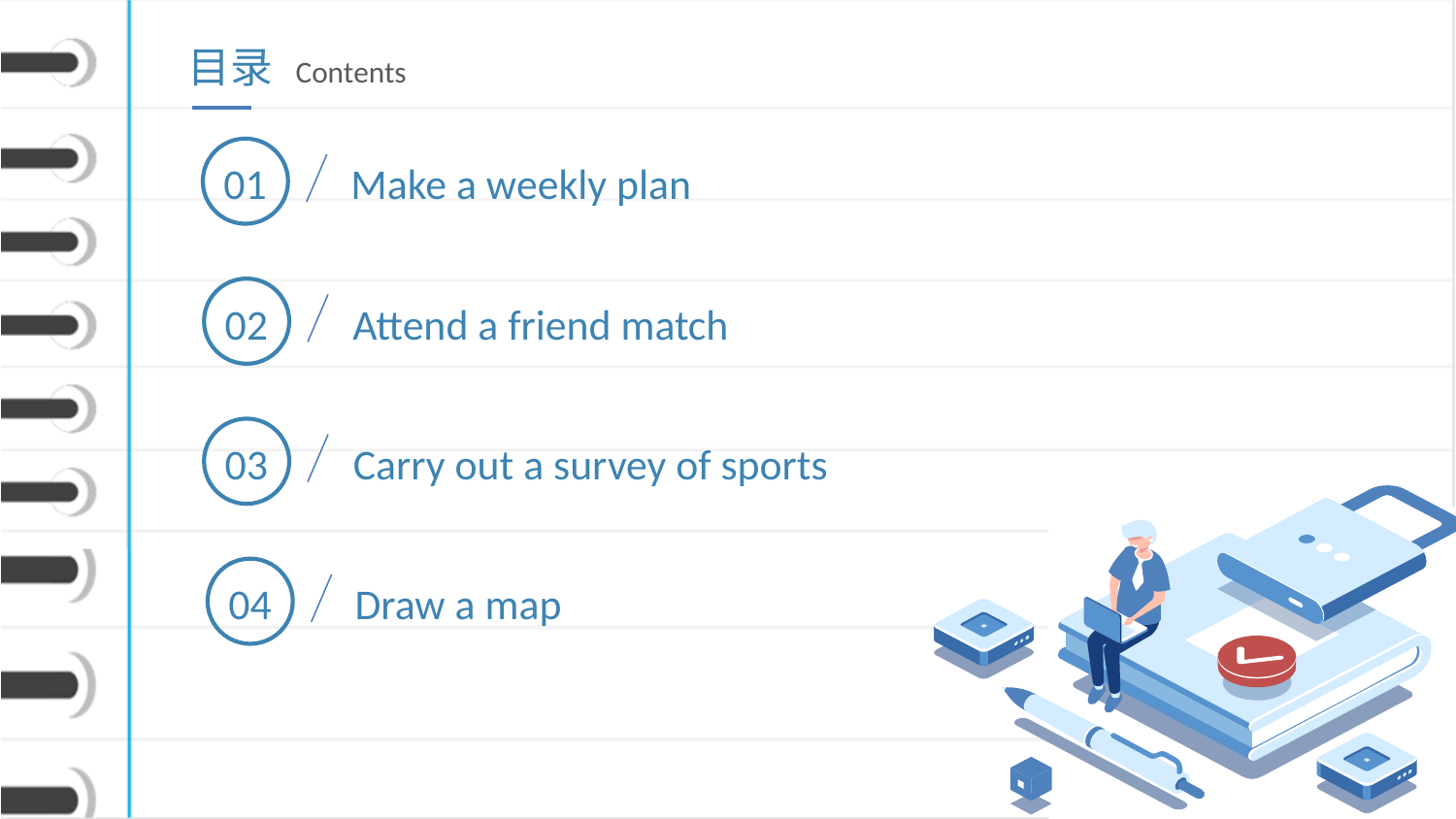

目录
Contents

01
Make a weekly plan

02
Attend a friend match

03
Carry out a survey of sports

04
Draw a map